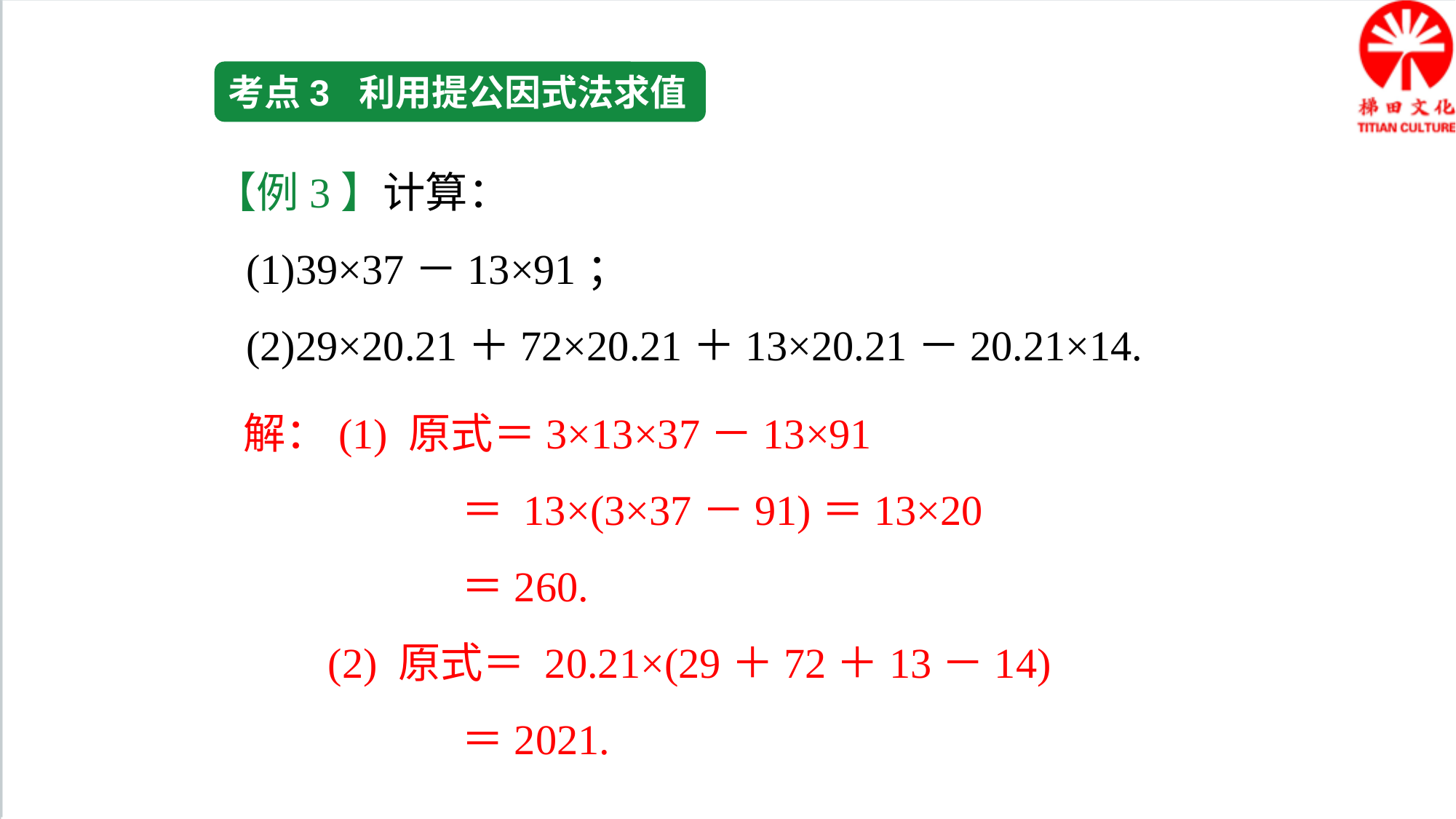

考点3  利用提公因式法求值
【例3】计算：
   (1)39×37－13×91；
   (2)29×20.21＋72×20.21＋13×20.21－20.21×14.
解：(1) 原式＝3×13×37－13×91
                      ＝ 13×(3×37－91)＝13×20
                      ＝260.
        (2) 原式＝ 20.21×(29＋72＋13－14)
                      ＝2021.